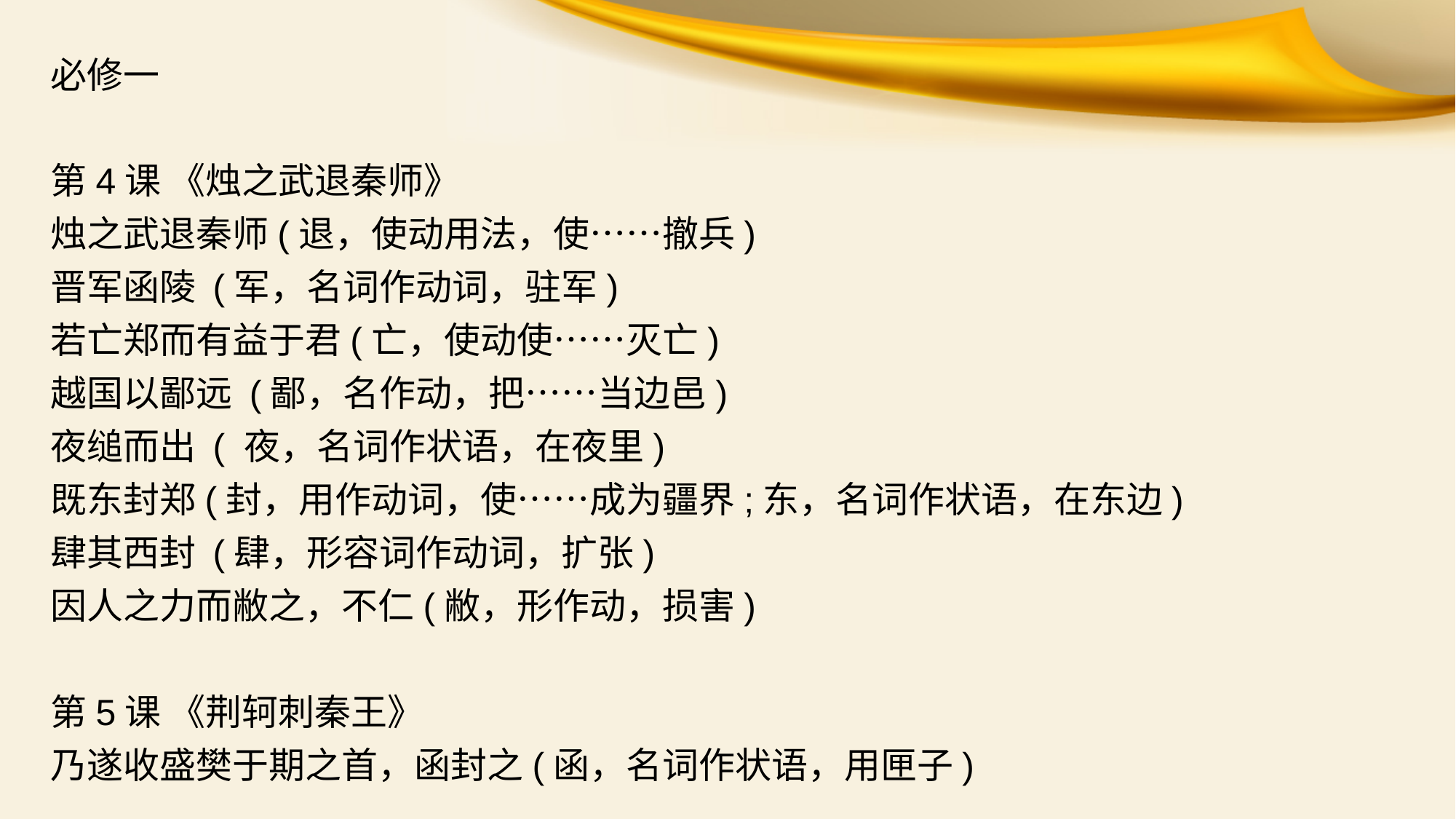

必修一

第4课 《烛之武退秦师》
烛之武退秦师(退，使动用法，使……撤兵)
晋军函陵 (军，名词作动词，驻军)
若亡郑而有益于君(亡，使动使……灭亡)
越国以鄙远 (鄙，名作动，把……当边邑)
夜缒而出 ( 夜，名词作状语，在夜里)
既东封郑(封，用作动词，使……成为疆界;东，名词作状语，在东边)
肆其西封 (肆，形容词作动词，扩张)
因人之力而敝之，不仁(敝，形作动，损害)

第5课 《荆轲刺秦王》
乃遂收盛樊于期之首，函封之(函，名词作状语，用匣子)